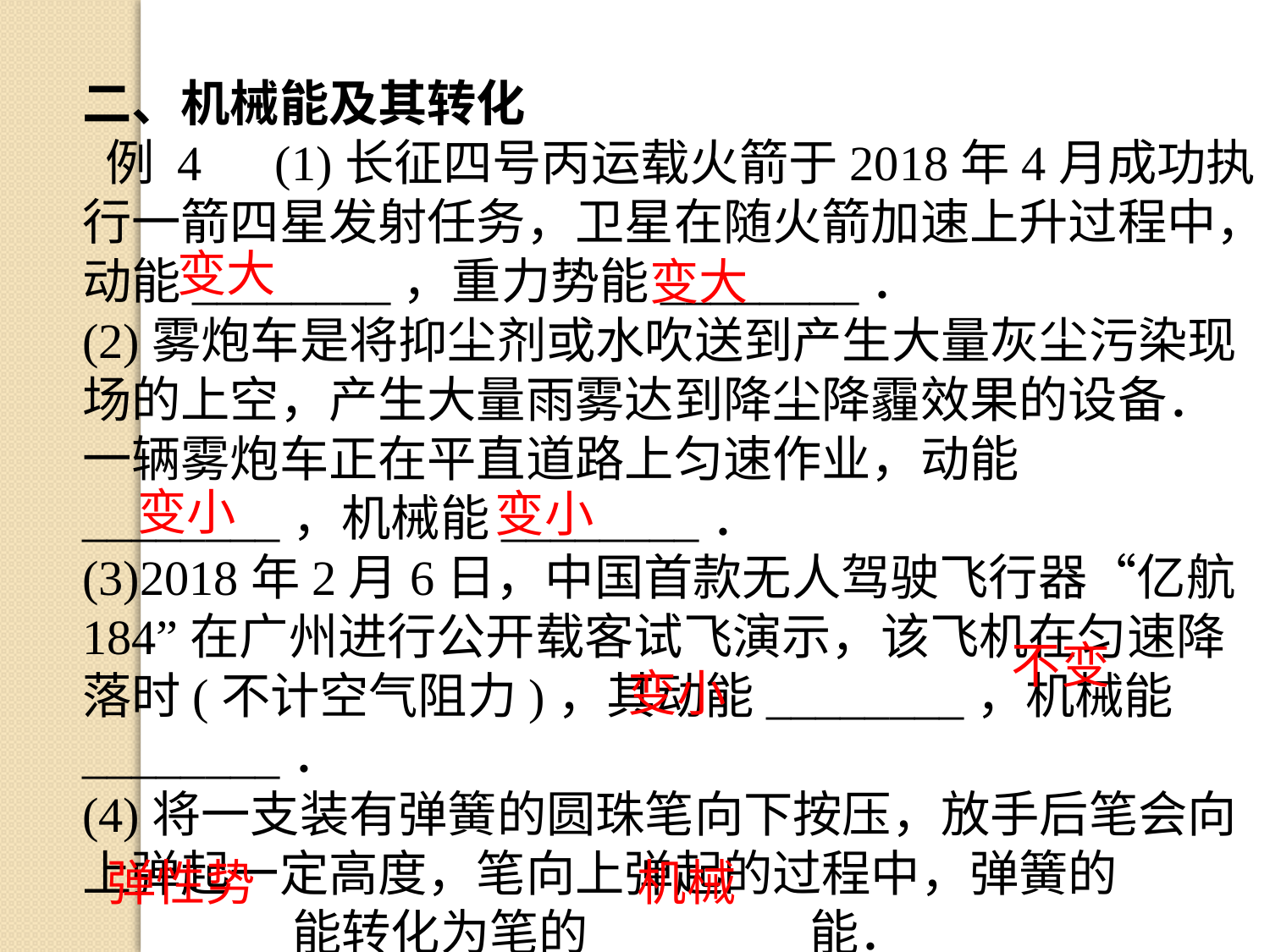

二、机械能及其转化
 例 4　(1)长征四号丙运载火箭于2018年4月成功执行一箭四星发射任务，卫星在随火箭加速上升过程中，动能________，重力势能________．
(2)雾炮车是将抑尘剂或水吹送到产生大量灰尘污染现场的上空，产生大量雨雾达到降尘降霾效果的设备．一辆雾炮车正在平直道路上匀速作业，动能________，机械能________．
(3)2018年2月6日，中国首款无人驾驶飞行器“亿航184”在广州进行公开载客试飞演示，该飞机在匀速降落时(不计空气阻力)，其动能________，机械能________．
(4)将一支装有弹簧的圆珠笔向下按压，放手后笔会向上弹起一定高度，笔向上弹起的过程中，弹簧的________能转化为笔的________能．
变大
变大
变小
变小
不变
变小
弹性势
机械